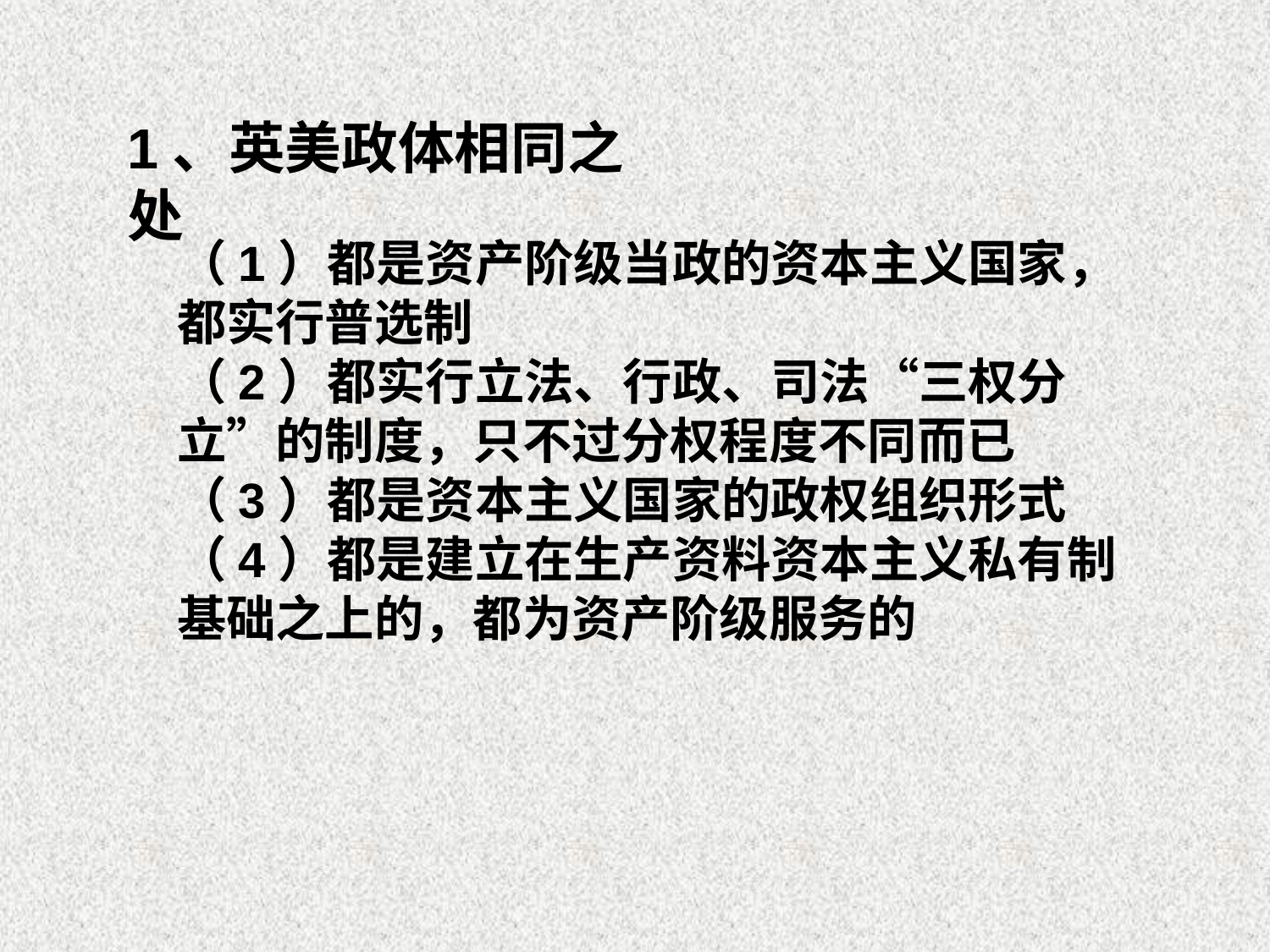

1、英美政体相同之处
（1）都是资产阶级当政的资本主义国家，都实行普选制
（2）都实行立法、行政、司法“三权分立”的制度，只不过分权程度不同而已
（3）都是资本主义国家的政权组织形式
（4）都是建立在生产资料资本主义私有制基础之上的，都为资产阶级服务的